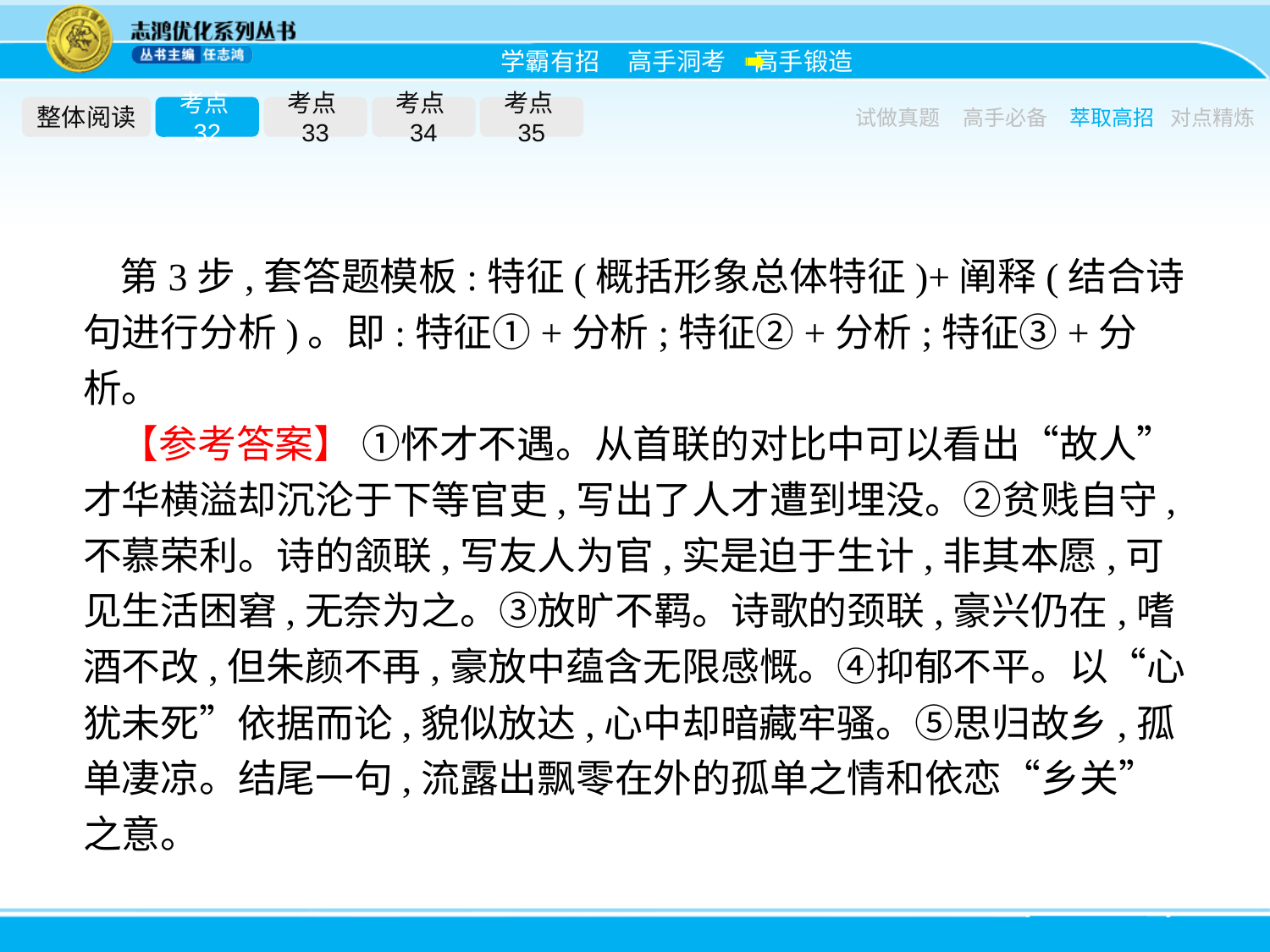

整体阅读
考点32
考点33
考点34
考点35
试做真题
高手必备
萃取高招
对点精炼
第3步,套答题模板:特征(概括形象总体特征)+阐释(结合诗句进行分析)。即:特征①+分析;特征②+分析;特征③+分析。
【参考答案】 ①怀才不遇。从首联的对比中可以看出“故人”才华横溢却沉沦于下等官吏,写出了人才遭到埋没。②贫贱自守,不慕荣利。诗的颔联,写友人为官,实是迫于生计,非其本愿,可见生活困窘,无奈为之。③放旷不羁。诗歌的颈联,豪兴仍在,嗜酒不改,但朱颜不再,豪放中蕴含无限感慨。④抑郁不平。以“心犹未死”依据而论,貌似放达,心中却暗藏牢骚。⑤思归故乡,孤单凄凉。结尾一句,流露出飘零在外的孤单之情和依恋“乡关”之意。